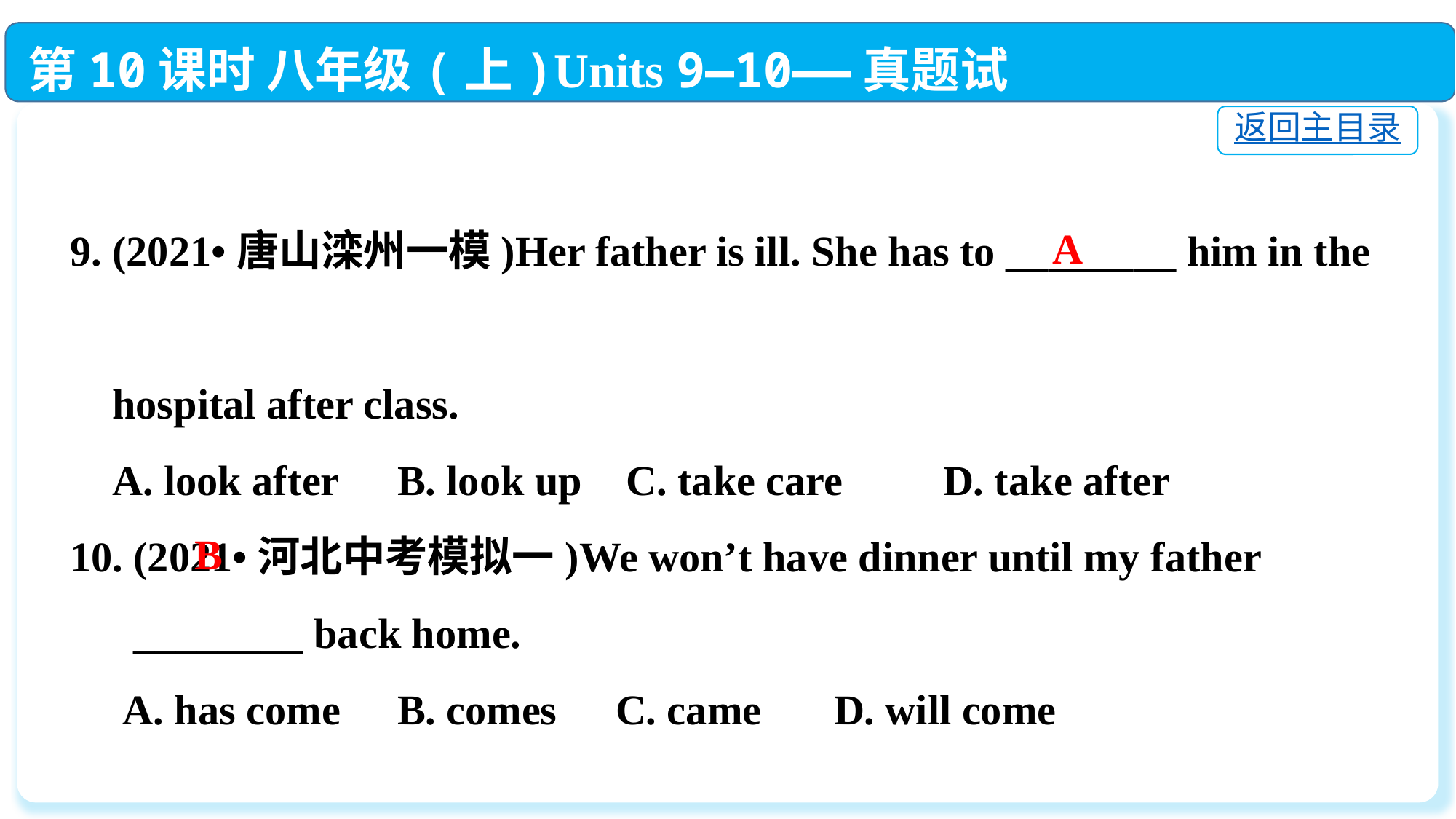

第10课时 八年级(上)Units 9—10——真题试做

返回主目录
9. (2021•唐山滦州一模)Her father is ill. She has to ________ him in the
    hospital after class.
    A. look after	B. look up	 C. take care	D. take after
10. (2021•河北中考模拟一)We won’t have dinner until my father
      ________ back home.
     A. has come	B. comes	C. came	D. will come
A
B